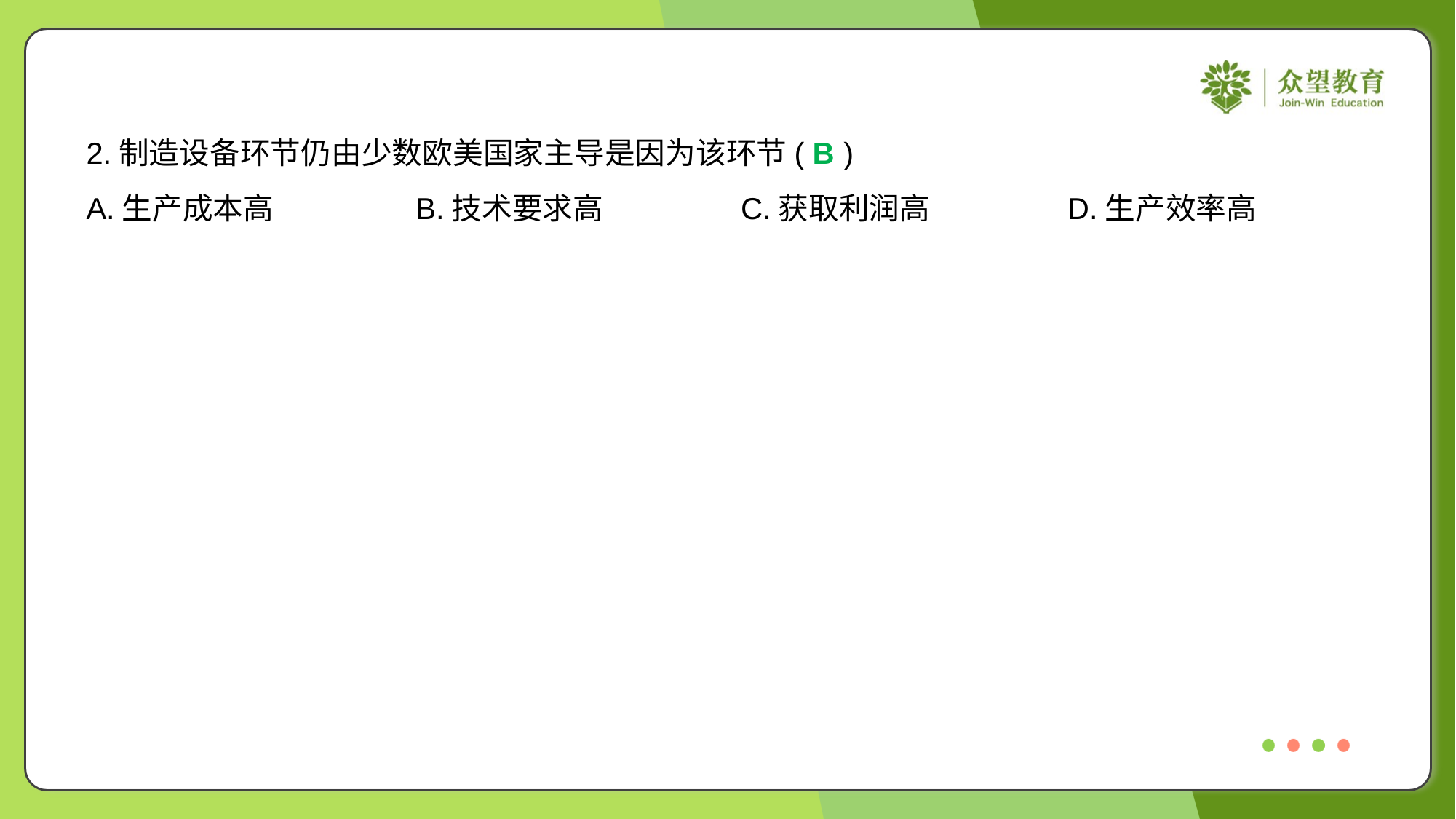

2.制造设备环节仍由少数欧美国家主导是因为该环节(     )
B
A.生产成本高	B.技术要求高	C.获取利润高	D.生产效率高